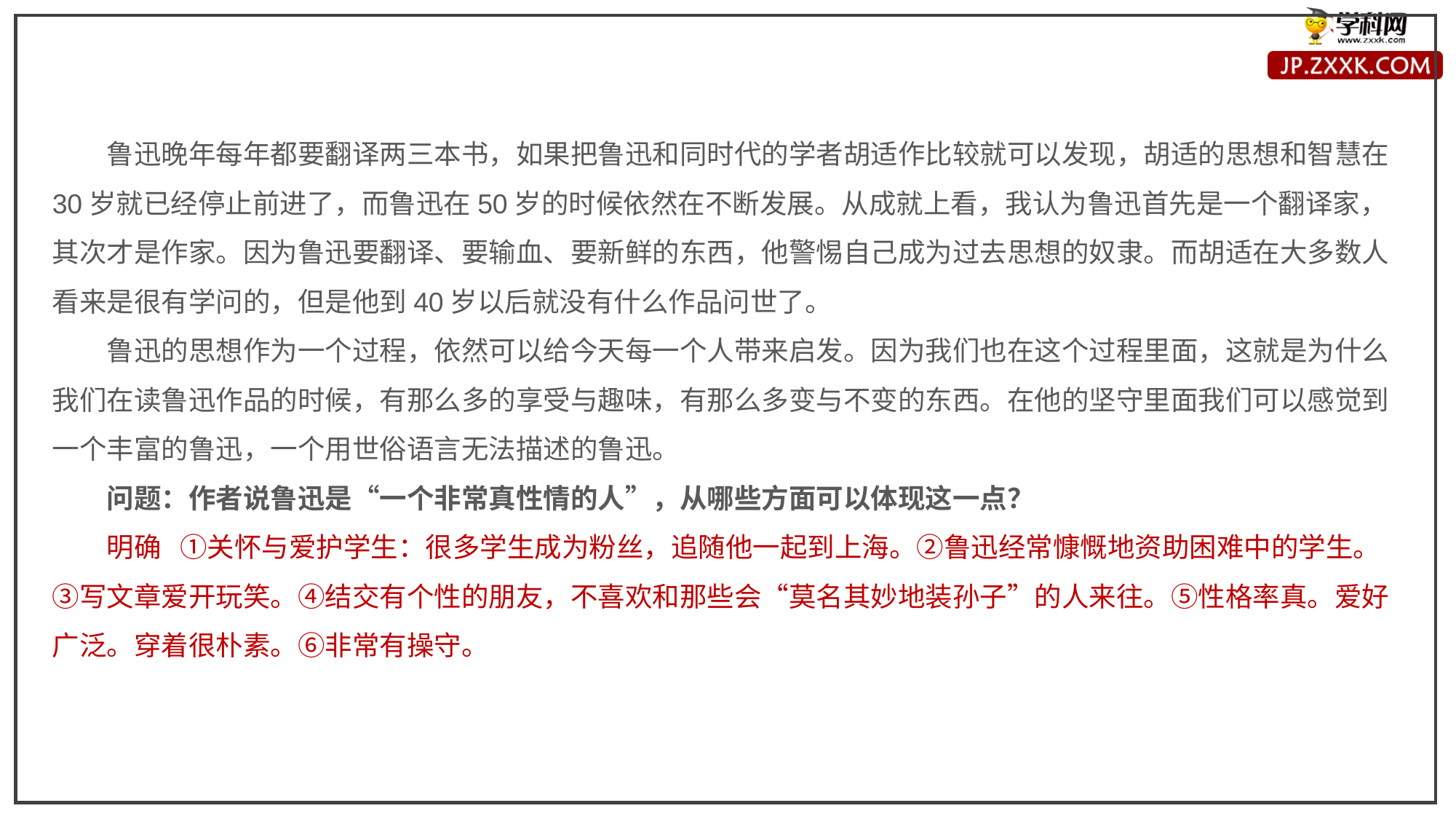

鲁迅晚年每年都要翻译两三本书，如果把鲁迅和同时代的学者胡适作比较就可以发现，胡适的思想和智慧在30岁就已经停止前进了，而鲁迅在50岁的时候依然在不断发展。从成就上看，我认为鲁迅首先是一个翻译家，其次才是作家。因为鲁迅要翻译、要输血、要新鲜的东西，他警惕自己成为过去思想的奴隶。而胡适在大多数人看来是很有学问的，但是他到40岁以后就没有什么作品问世了。
鲁迅的思想作为一个过程，依然可以给今天每一个人带来启发。因为我们也在这个过程里面，这就是为什么我们在读鲁迅作品的时候，有那么多的享受与趣味，有那么多变与不变的东西。在他的坚守里面我们可以感觉到一个丰富的鲁迅，一个用世俗语言无法描述的鲁迅。
问题：作者说鲁迅是“一个非常真性情的人”，从哪些方面可以体现这一点？
明确   ①关怀与爱护学生：很多学生成为粉丝，追随他一起到上海。②鲁迅经常慷慨地资助困难中的学生。③写文章爱开玩笑。④结交有个性的朋友，不喜欢和那些会“莫名其妙地装孙子”的人来往。⑤性格率真。爱好广泛。穿着很朴素。⑥非常有操守。